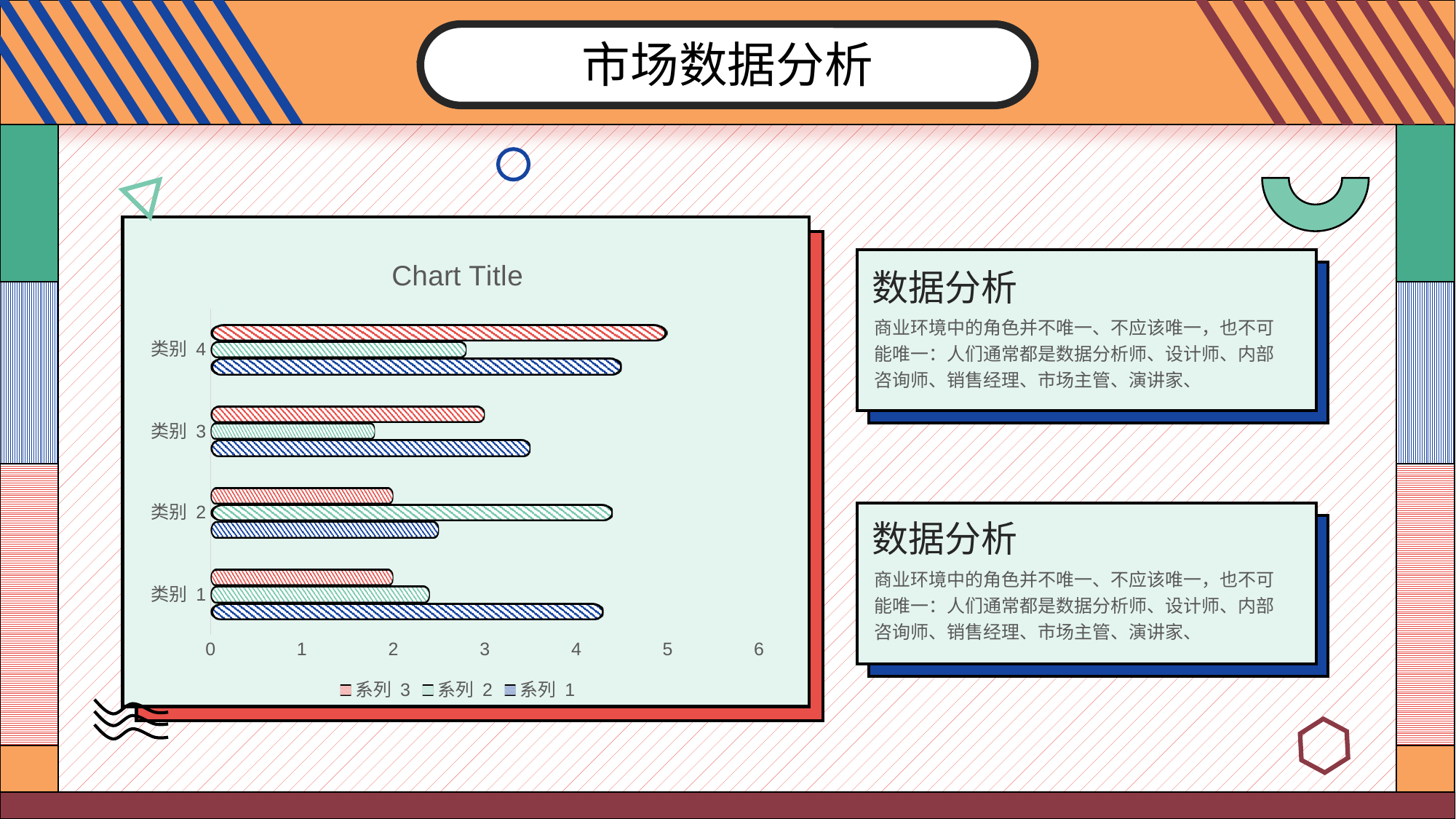

市场数据分析

### Chart:

| Category | 系列 1 | 系列 2 | 系列 3 |
|---|---|---|---|
| 类别 1 | 4.3 | 2.4 | 2.0 |
| 类别 2 | 2.5 | 4.4 | 2.0 |
| 类别 3 | 3.5 | 1.8 | 3.0 |
| 类别 4 | 4.5 | 2.8 | 5.0 |
数据分析

商业环境中的角色并不唯一、不应该唯一，也不可能唯一：人们通常都是数据分析师、设计师、内部咨询师、销售经理、市场主管、演讲家、

数据分析

商业环境中的角色并不唯一、不应该唯一，也不可能唯一：人们通常都是数据分析师、设计师、内部咨询师、销售经理、市场主管、演讲家、